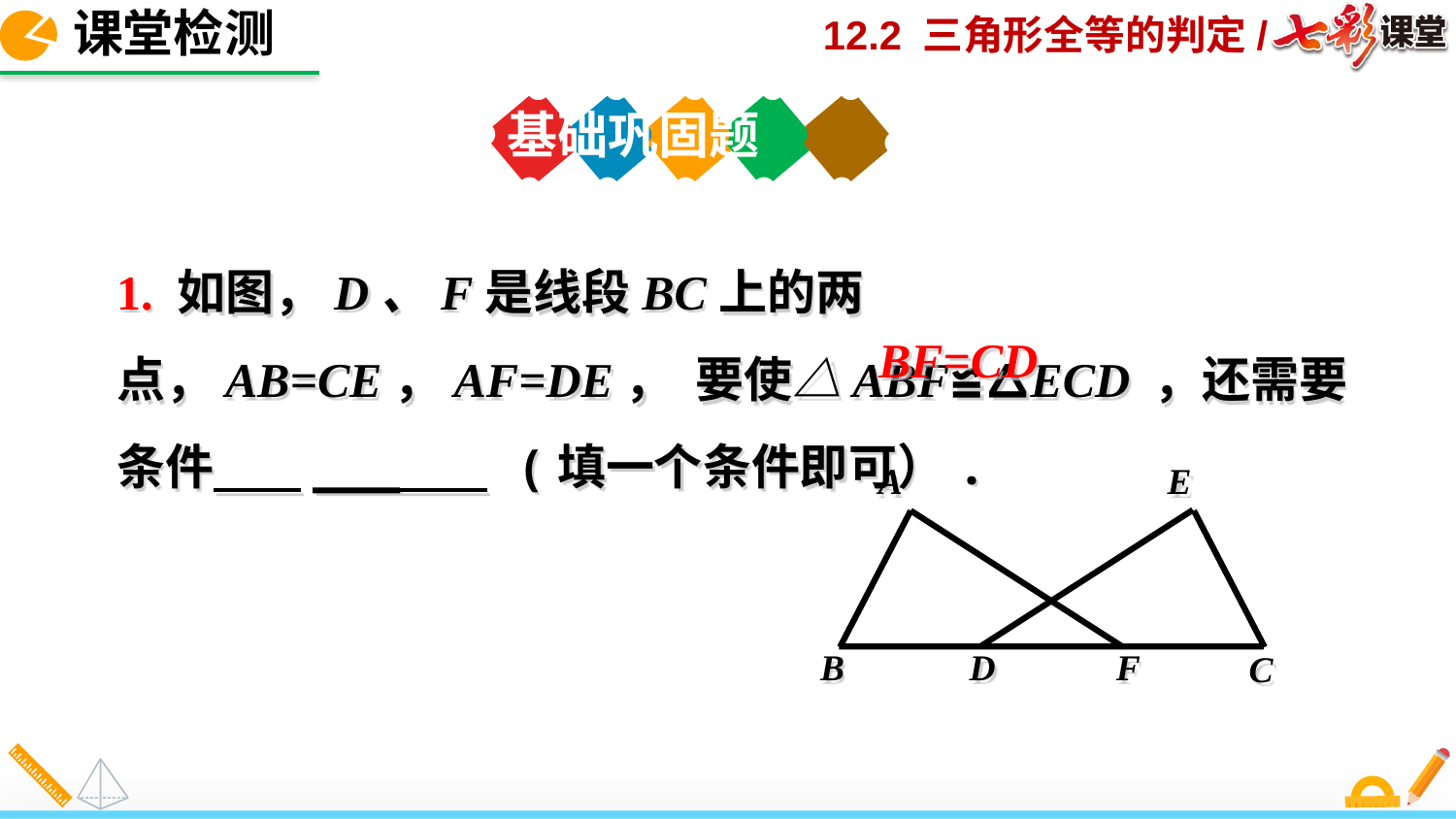

课堂检测

基础巩固题

1. 如图，D、F是线段BC上的两点，AB=CE，AF=DE，  要使△ABF≌△ECD ，还需要条件        ___    (填一个条件即可）.
BF=CD
A
E

B
D
F
C